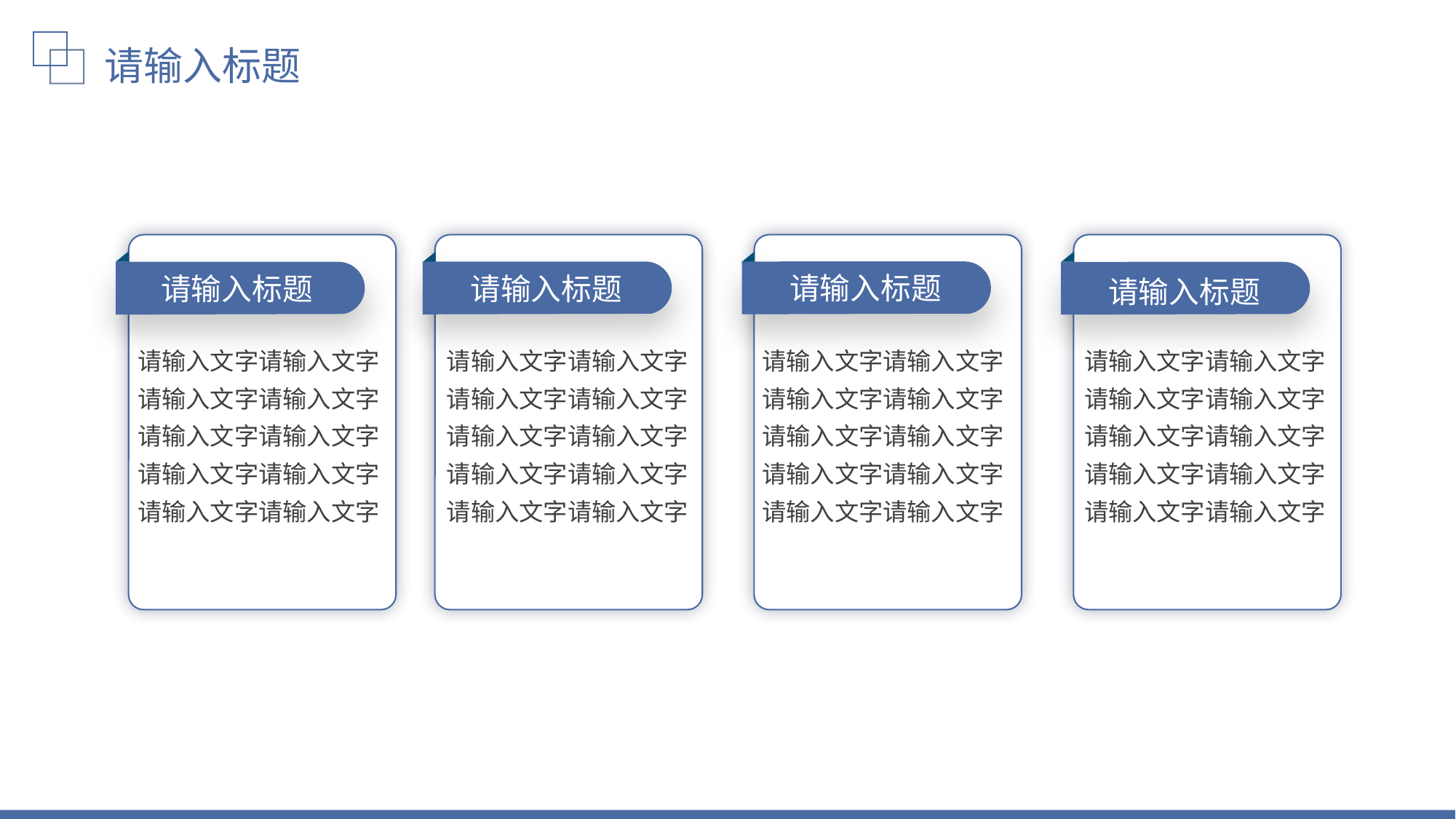

请输入标题

请输入标题

请输入标题

请输入标题

请输入标题
请输入文字请输入文字
请输入文字请输入文字
请输入文字请输入文字
请输入文字请输入文字
请输入文字请输入文字
请输入文字请输入文字
请输入文字请输入文字
请输入文字请输入文字
请输入文字请输入文字
请输入文字请输入文字
请输入文字请输入文字
请输入文字请输入文字
请输入文字请输入文字
请输入文字请输入文字
请输入文字请输入文字
请输入文字请输入文字
请输入文字请输入文字
请输入文字请输入文字
请输入文字请输入文字
请输入文字请输入文字